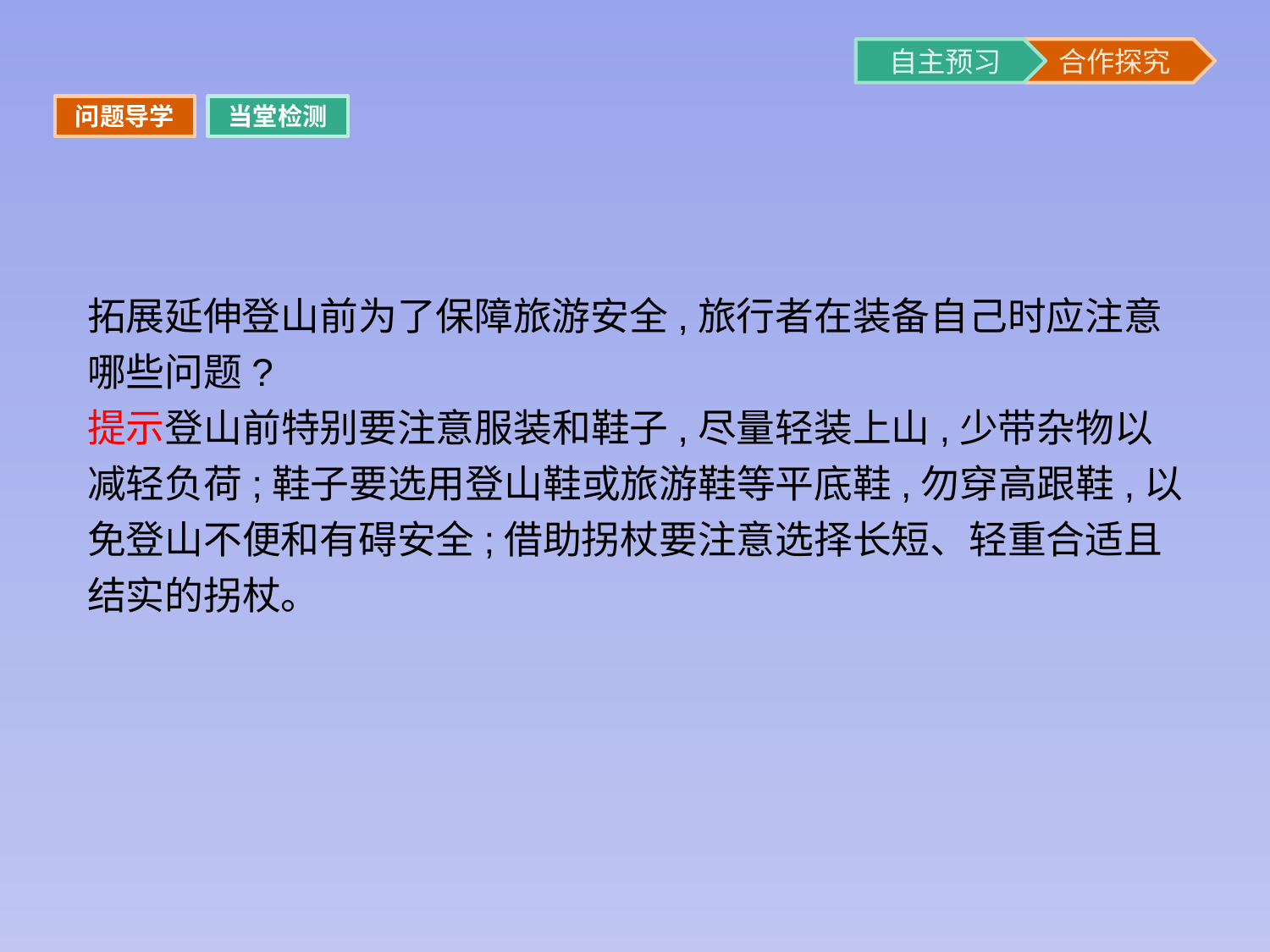

问题导学
当堂检测
拓展延伸登山前为了保障旅游安全,旅行者在装备自己时应注意哪些问题?
提示登山前特别要注意服装和鞋子,尽量轻装上山,少带杂物以减轻负荷;鞋子要选用登山鞋或旅游鞋等平底鞋,勿穿高跟鞋,以免登山不便和有碍安全;借助拐杖要注意选择长短、轻重合适且结实的拐杖。